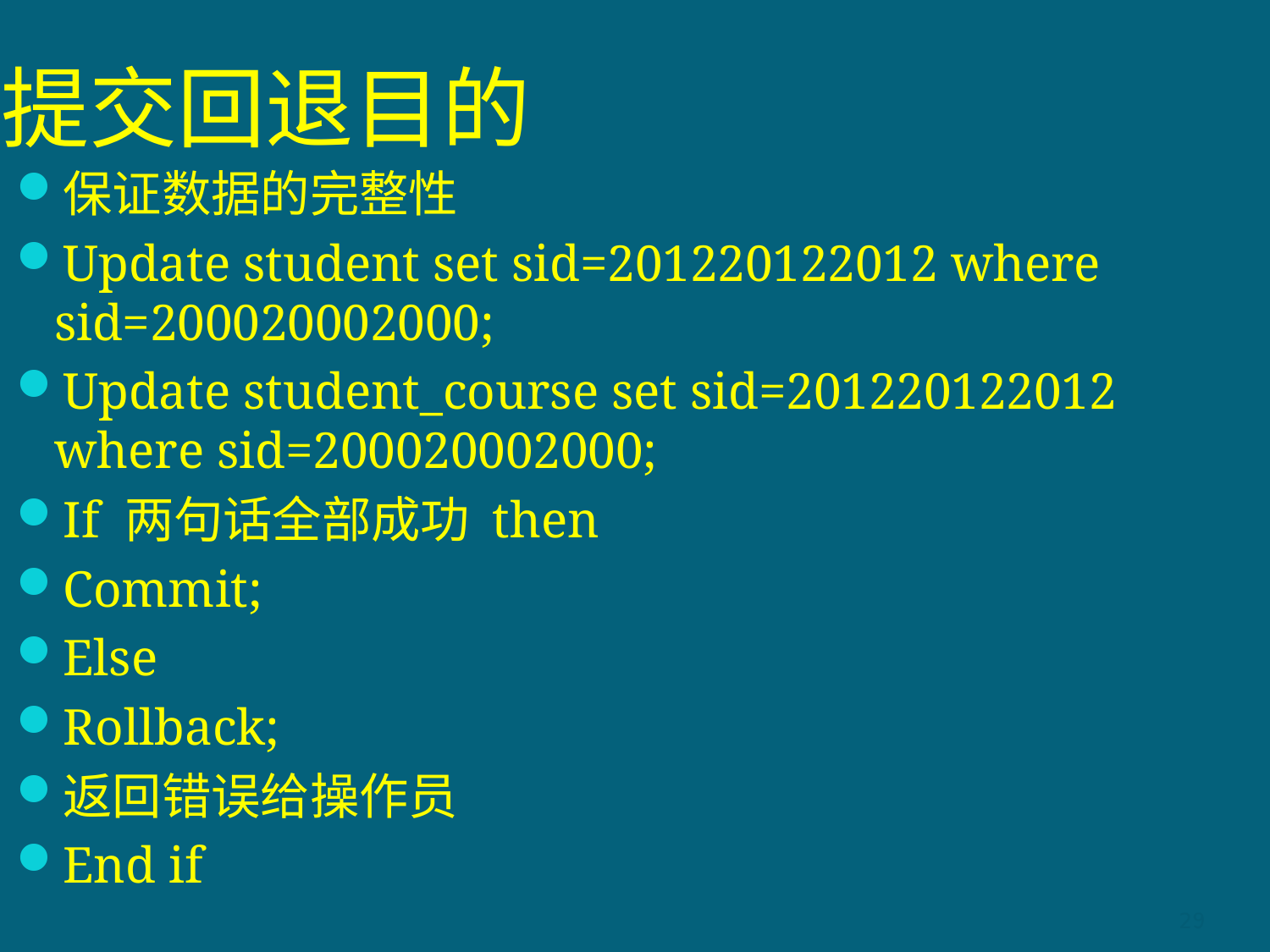

# 提交回退目的
保证数据的完整性
Update student set sid=201220122012 where sid=200020002000;
Update student_course set sid=201220122012 where sid=200020002000;
If 两句话全部成功 then
Commit;
Else
Rollback;
返回错误给操作员
End if

29